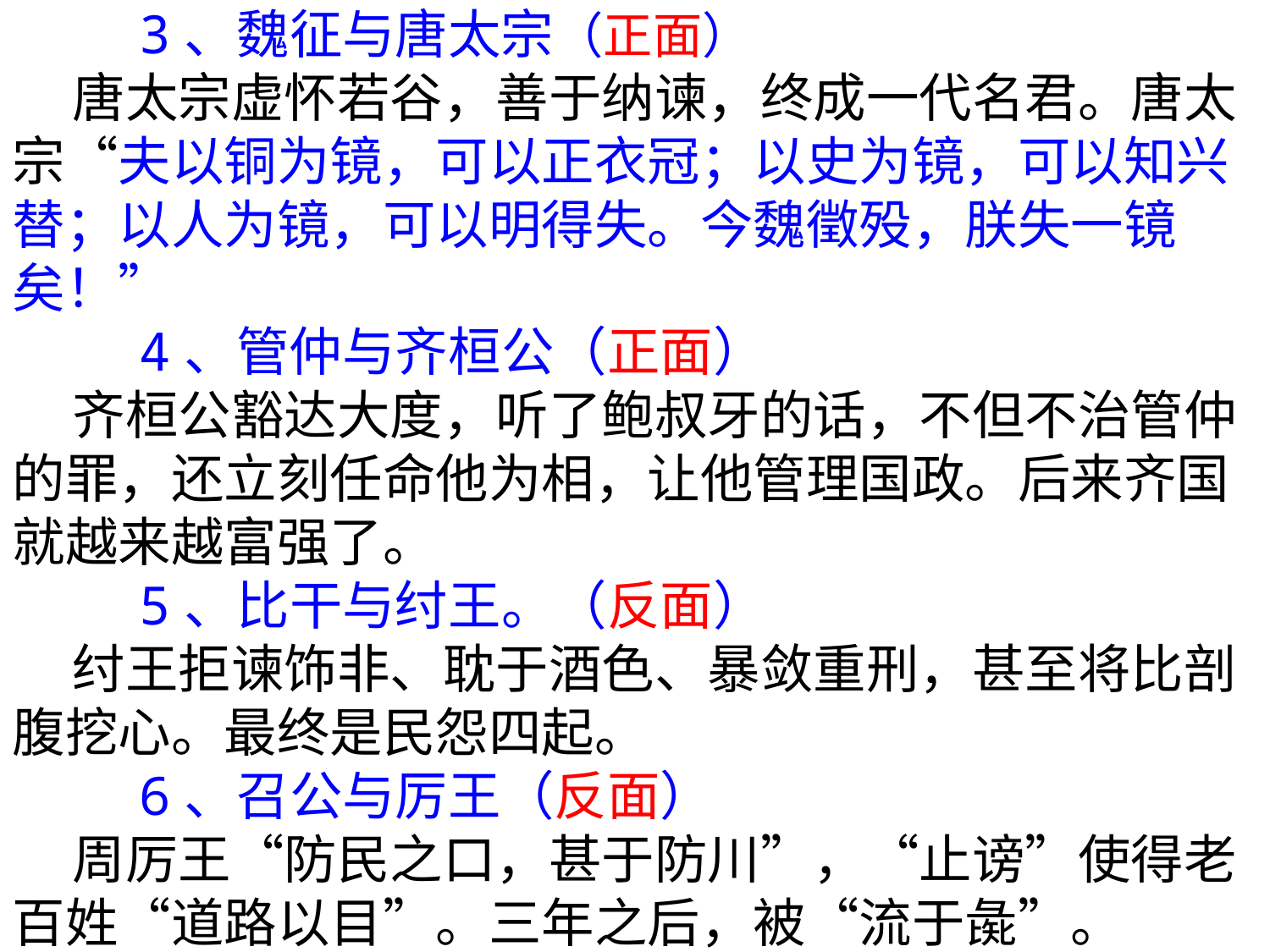

3、魏征与唐太宗（正面）
    唐太宗虚怀若谷，善于纳谏，终成一代名君。唐太宗“夫以铜为镜，可以正衣冠；以史为镜，可以知兴替；以人为镜，可以明得失。今魏徵殁，朕失一镜矣！”
    4、管仲与齐桓公（正面）
    齐桓公豁达大度，听了鲍叔牙的话，不但不治管仲的罪，还立刻任命他为相，让他管理国政。后来齐国就越来越富强了。
    5、比干与纣王。（反面）
    纣王拒谏饰非、耽于酒色、暴敛重刑，甚至将比剖腹挖心。最终是民怨四起。
    6、召公与厉王（反面）
    周厉王“防民之口，甚于防川”，“止谤”使得老百姓“道路以目”。三年之后，被“流于彘”。